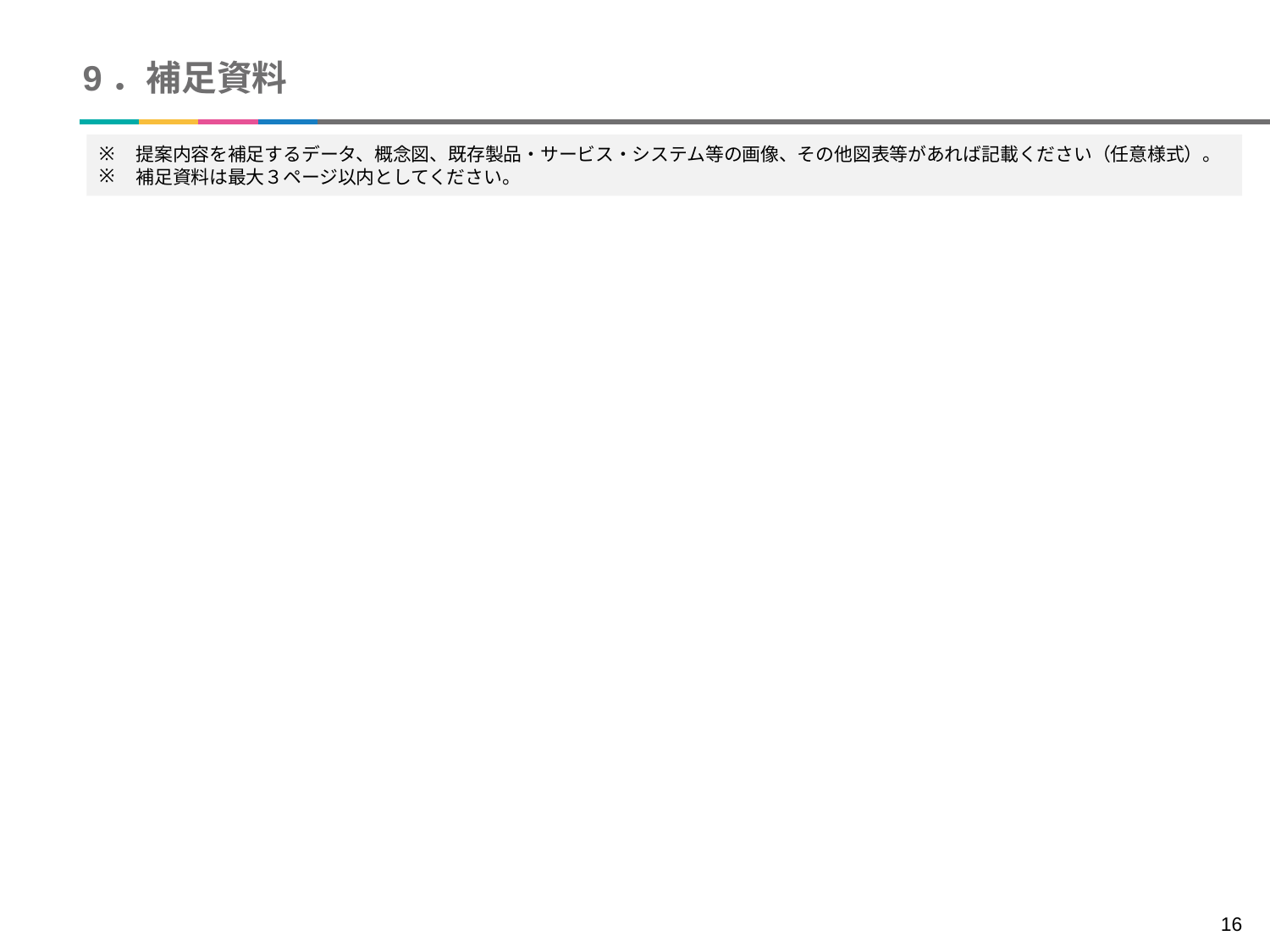

# 9．補足資料
提案内容を補足するデータ、概念図、既存製品・サービス・システム等の画像、その他図表等があれば記載ください（任意様式）。
補足資料は最大３ページ以内としてください。
16